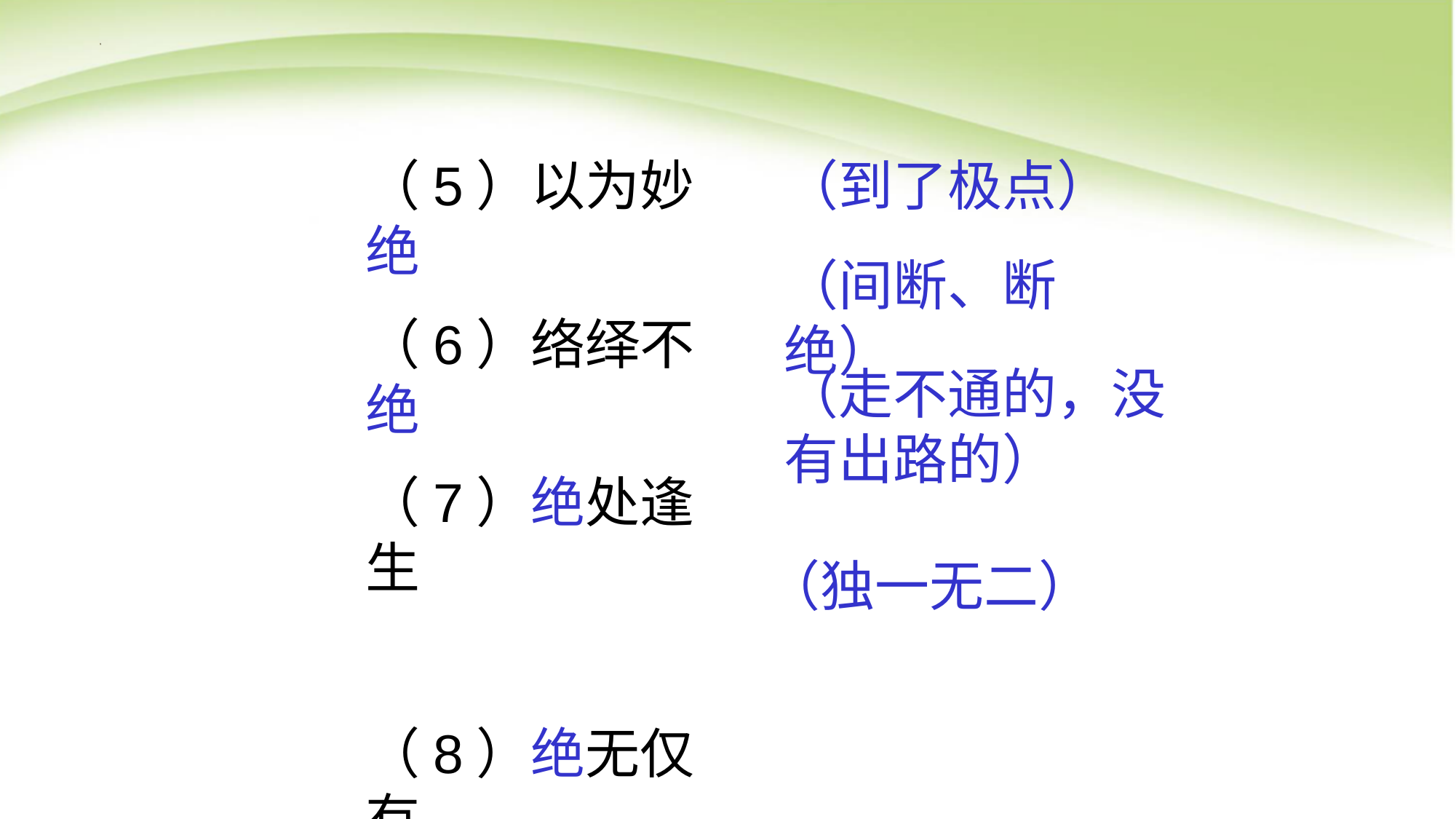

（5）以为妙绝
（6）络绎不绝
（7）绝处逢生

（8）绝无仅有

（到了极点）

（间断、断绝）

（走不通的，没有出路的）

（独一无二）